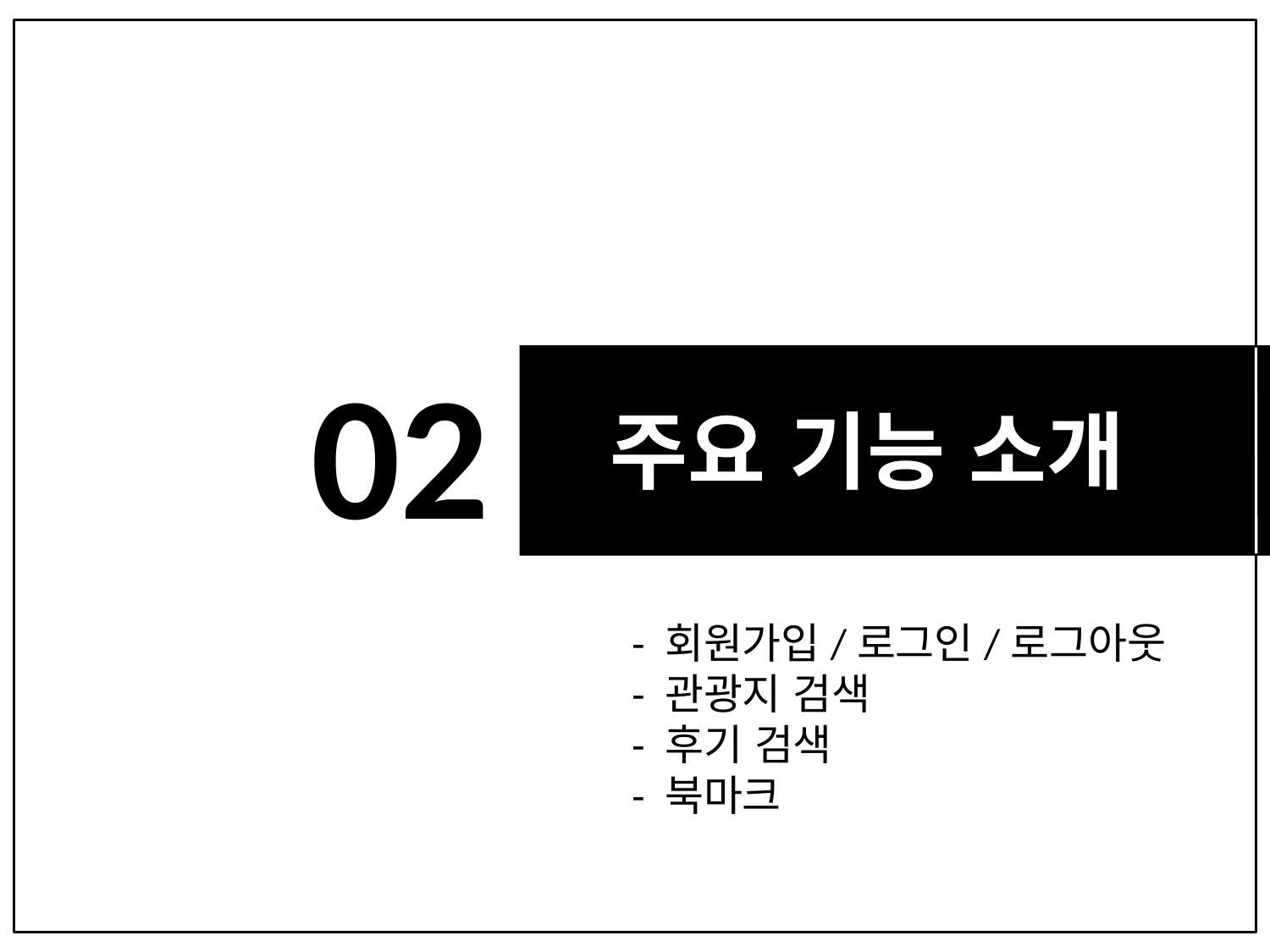

# 02
주요 기능 소개

- 회원가입/로그인/로그아웃
- 관광지 검색
- 후기 검색
- 북마크